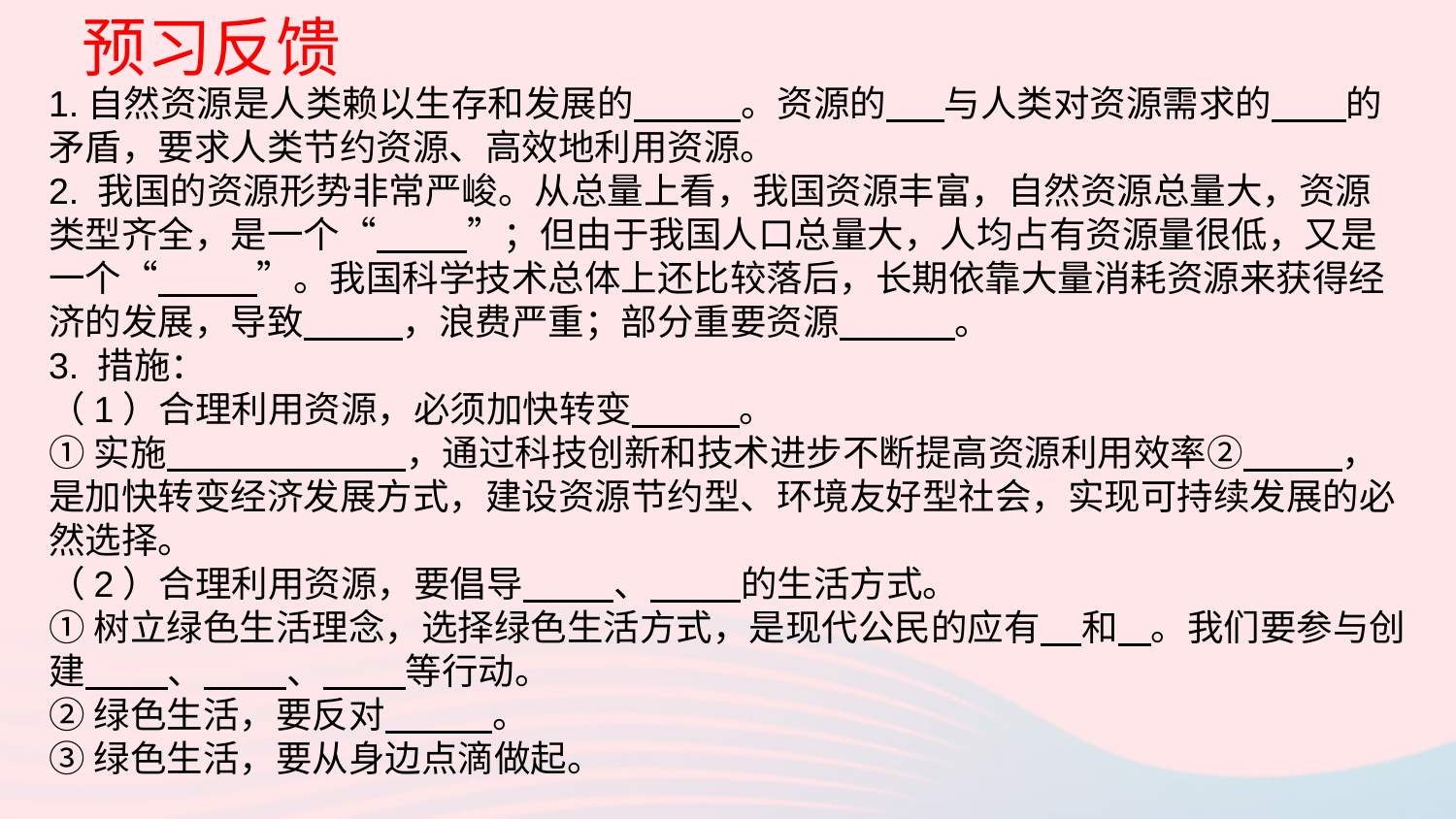

预习反馈
1.自然资源是人类赖以生存和发展的             。资源的       与人类对资源需求的         的矛盾，要求人类节约资源、高效地利用资源。
2. 我国的资源形势非常严峻。从总量上看，我国资源丰富，自然资源总量大，资源类型齐全，是一个“           ”；但由于我国人口总量大，人均占有资源量很低，又是一个“            ”。我国科学技术总体上还比较落后，长期依靠大量消耗资源来获得经济的发展，导致            ，浪费严重；部分重要资源              。
3. 措施：
（1）合理利用资源，必须加快转变             。
①实施                             ，通过科技创新和技术进步不断提高资源利用效率②            ，是加快转变经济发展方式，建设资源节约型、环境友好型社会，实现可持续发展的必然选择。
（2）合理利用资源，要倡导           、           的生活方式。
①树立绿色生活理念，选择绿色生活方式，是现代公民的应有     和    。我们要参与创建          、          、          等行动。
②绿色生活，要反对             。
③绿色生活，要从身边点滴做起。